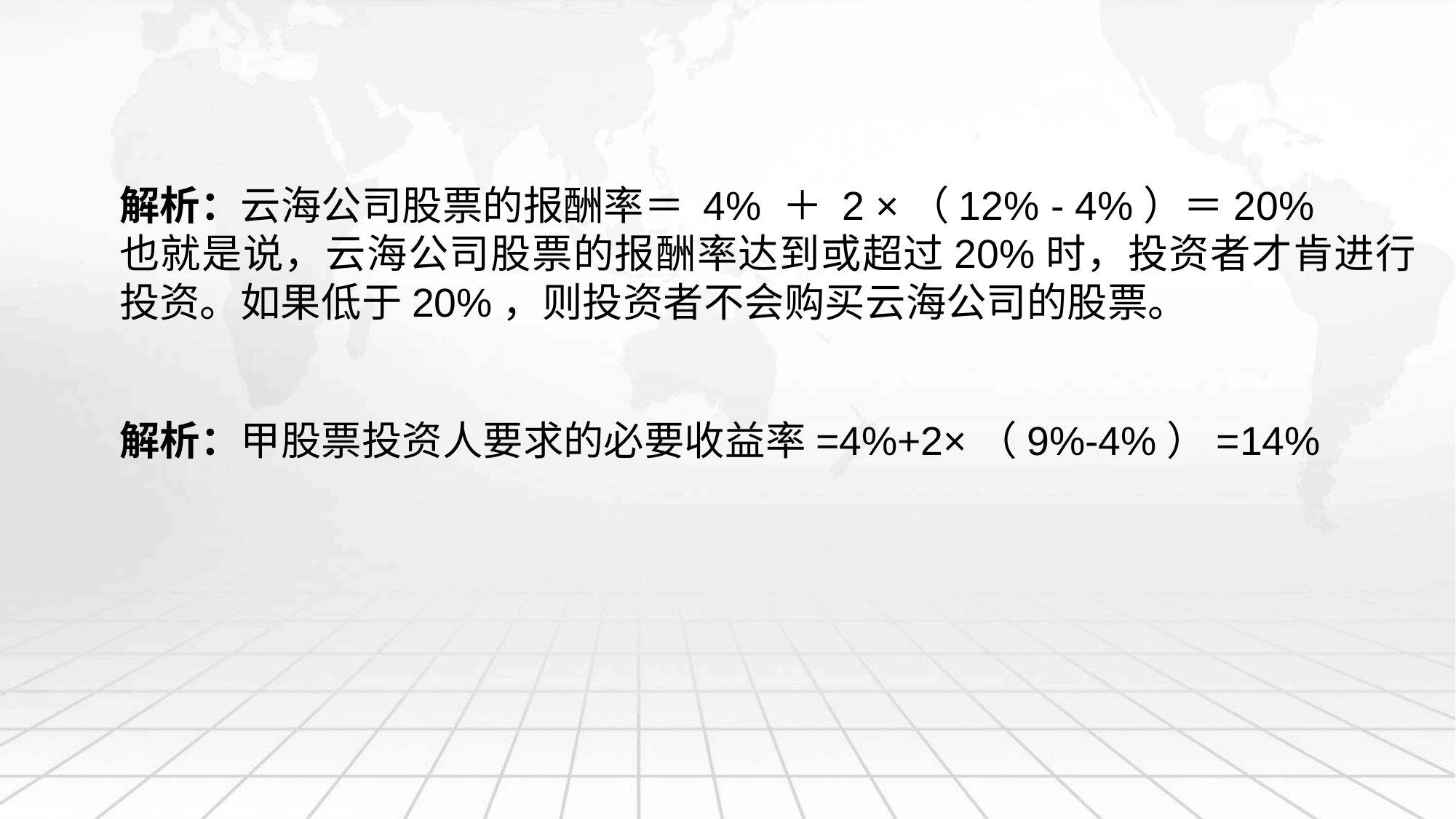

解析：云海公司股票的报酬率＝ 4% ＋ 2 ×（12% - 4%）＝20%
也就是说，云海公司股票的报酬率达到或超过20%时，投资者才肯进行投资。如果低于20%，则投资者不会购买云海公司的股票。
解析：甲股票投资人要求的必要收益率=4%+2×（9%-4%）=14%